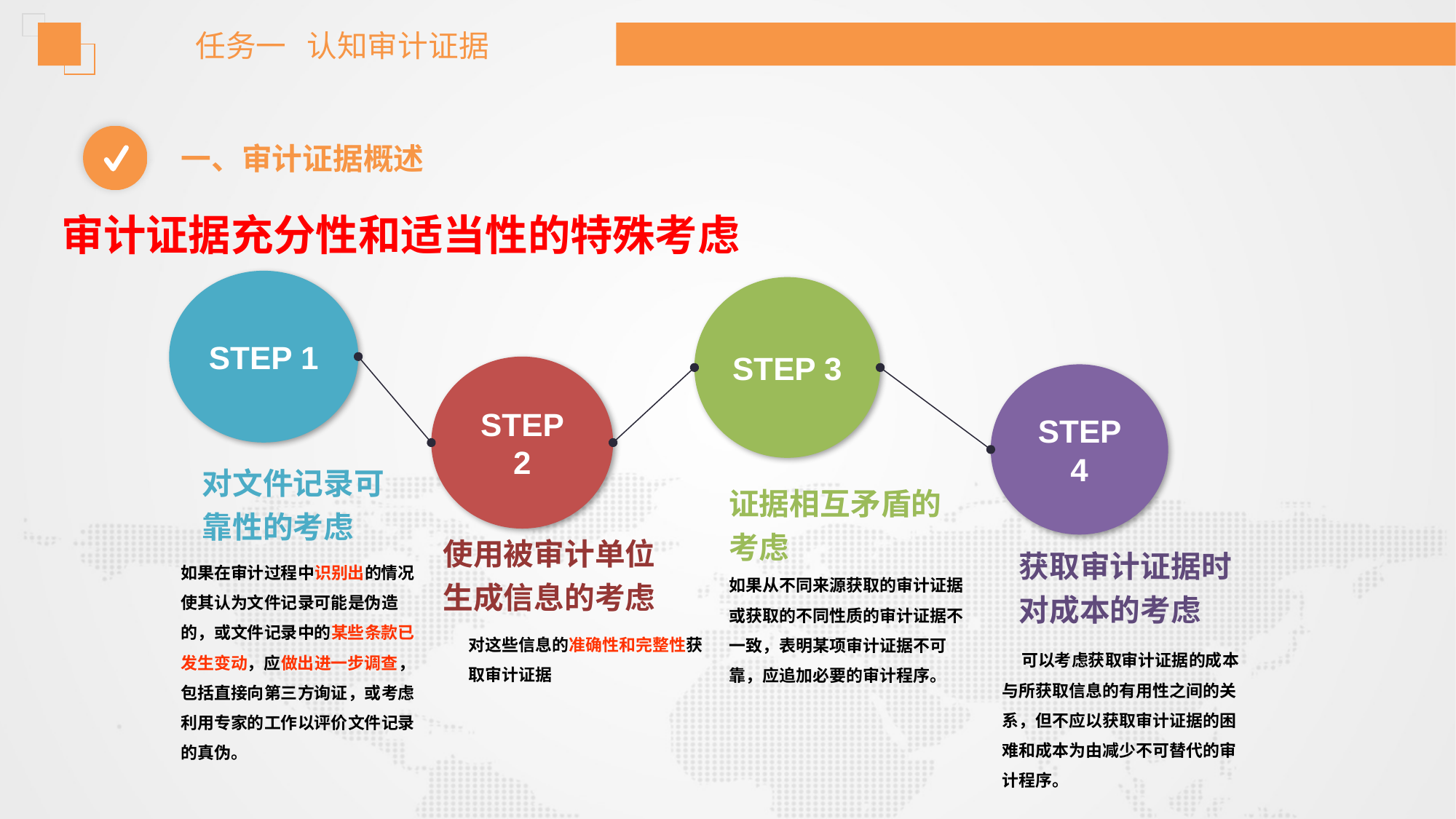

任务一   认知审计证据

一、审计证据概述

审计证据充分性和适当性的特殊考虑
STEP 1
STEP 3
STEP 2
STEP 4
对文件记录可靠性的考虑
证据相互矛盾的考虑
使用被审计单位生成信息的考虑
获取审计证据时对成本的考虑
如果在审计过程中识别出的情况使其认为文件记录可能是伪造的，或文件记录中的某些条款已发生变动，应做出进一步调查，包括直接向第三方询证，或考虑利用专家的工作以评价文件记录的真伪。
如果从不同来源获取的审计证据或获取的不同性质的审计证据不一致，表明某项审计证据不可靠，应追加必要的审计程序。
对这些信息的准确性和完整性获取审计证据
    可以考虑获取审计证据的成本与所获取信息的有用性之间的关系，但不应以获取审计证据的困难和成本为由减少不可替代的审计程序。